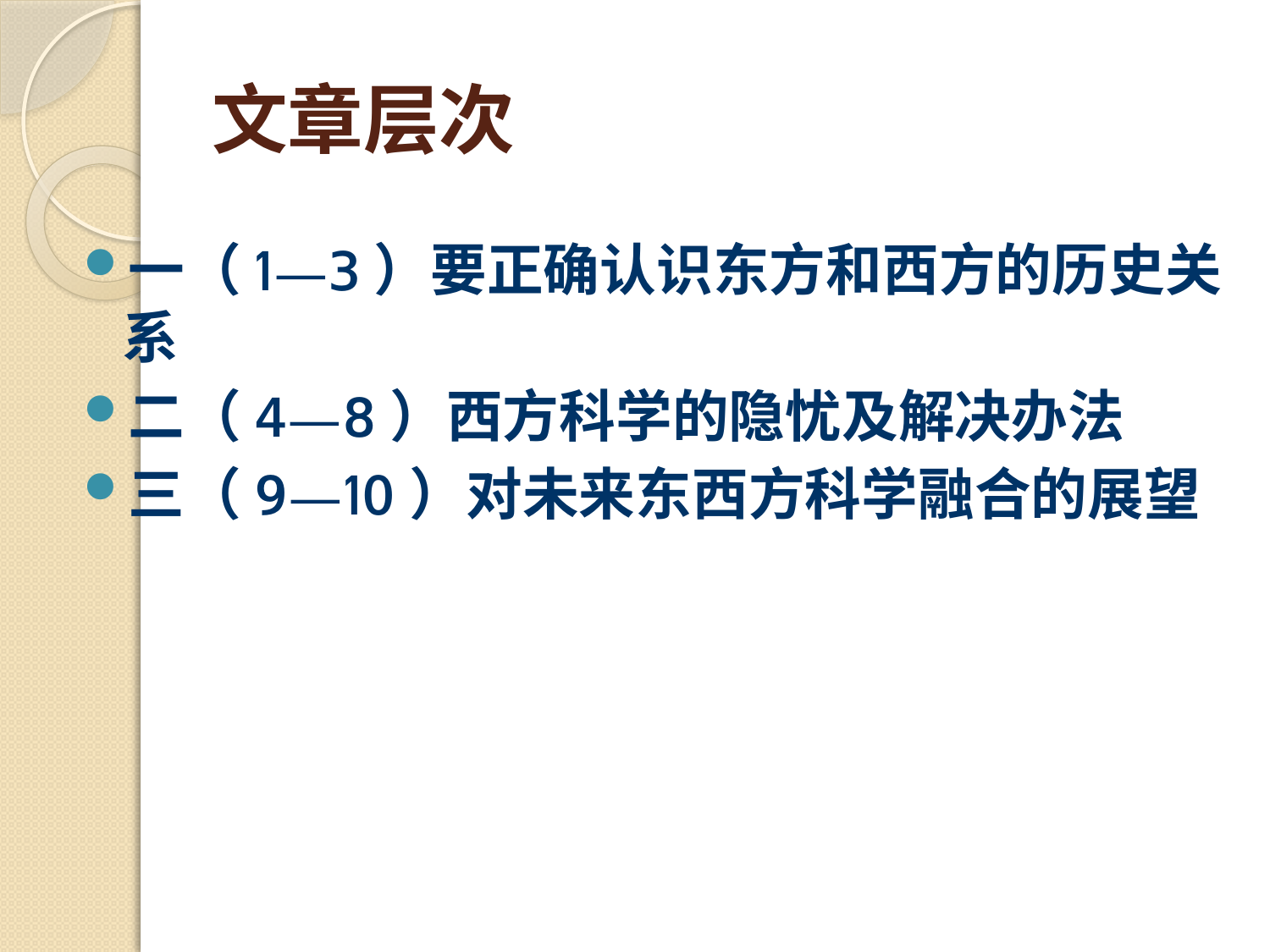

# 文章层次
一（1—3）要正确认识东方和西方的历史关系
二（4—8）西方科学的隐忧及解决办法
三（9—10）对未来东西方科学融合的展望